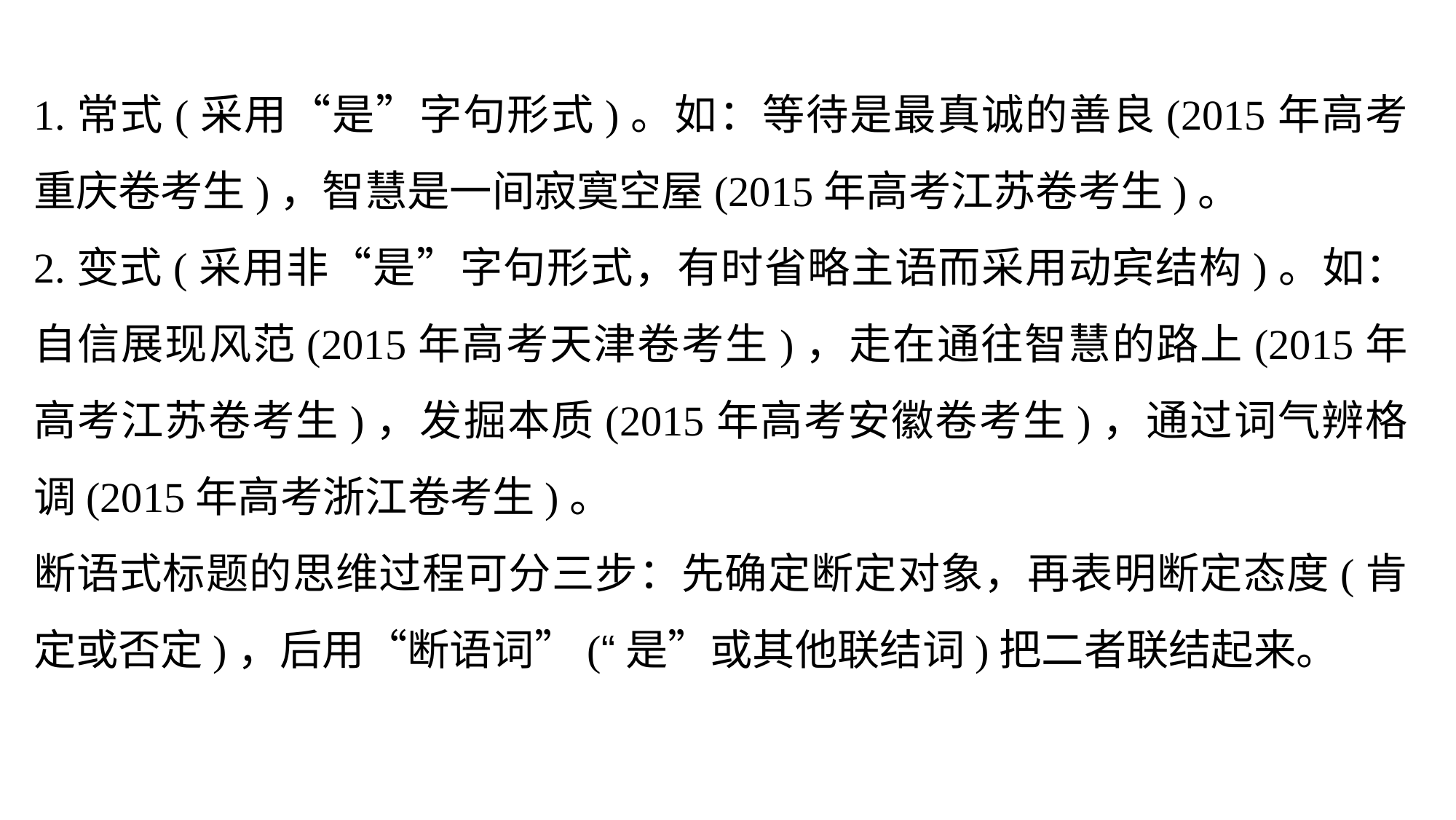

1.常式(采用“是”字句形式)。如：等待是最真诚的善良(2015年高考重庆卷考生)，智慧是一间寂寞空屋(2015年高考江苏卷考生)。
2.变式(采用非“是”字句形式，有时省略主语而采用动宾结构)。如：自信展现风范(2015年高考天津卷考生)，走在通往智慧的路上(2015年高考江苏卷考生)，发掘本质(2015年高考安徽卷考生)，通过词气辨格调(2015年高考浙江卷考生)。
断语式标题的思维过程可分三步：先确定断定对象，再表明断定态度(肯定或否定)，后用“断语词”(“是”或其他联结词)把二者联结起来。